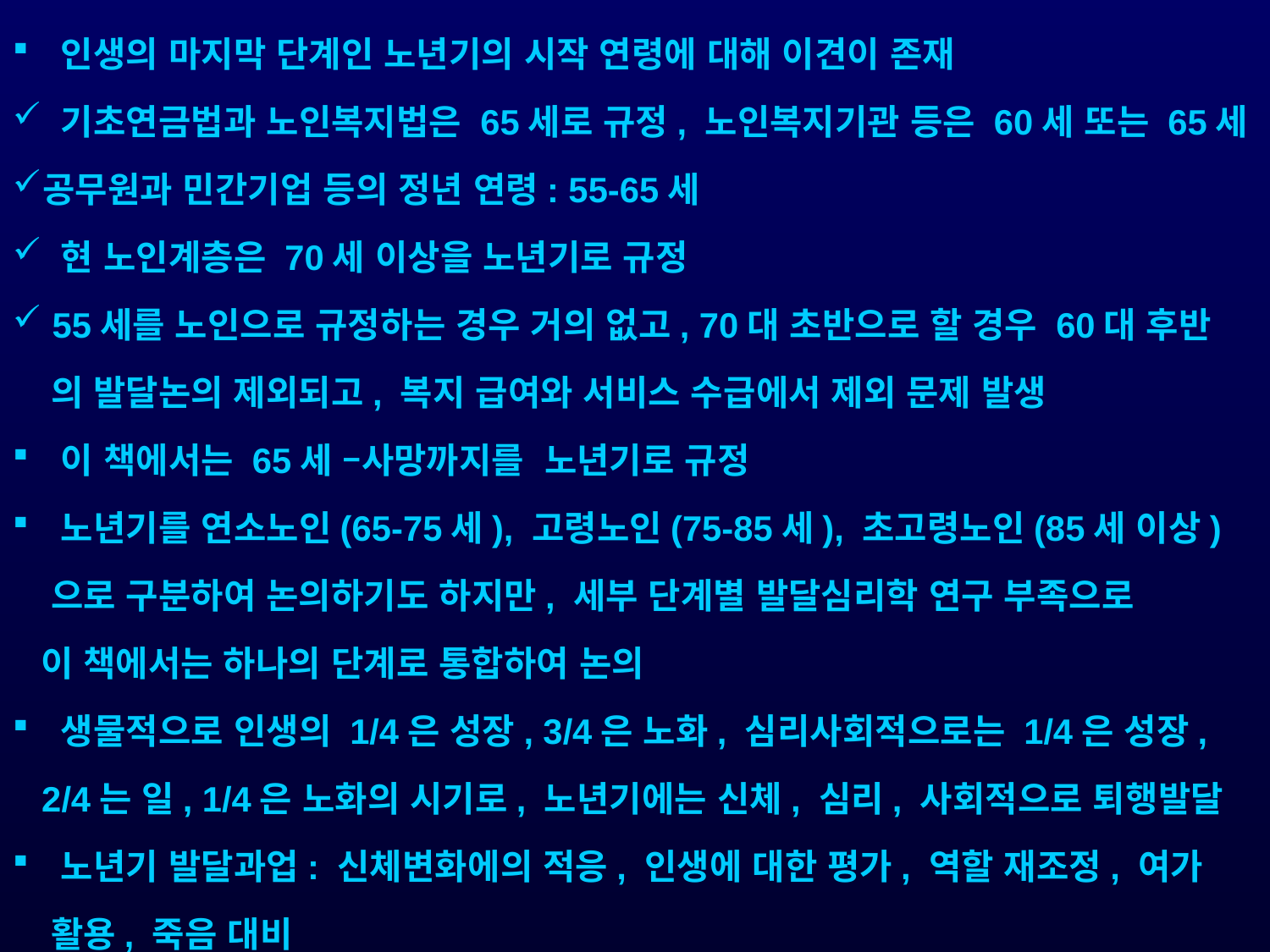

인생의 마지막 단계인 노년기의 시작 연령에 대해 이견이 존재
 기초연금법과 노인복지법은 65세로 규정, 노인복지기관 등은 60세 또는 65세
공무원과 민간기업 등의 정년 연령: 55-65세
 현 노인계층은 70세 이상을 노년기로 규정
 55세를 노인으로 규정하는 경우 거의 없고, 70대 초반으로 할 경우 60대 후반
   의 발달논의 제외되고, 복지 급여와 서비스 수급에서 제외 문제 발생
 이 책에서는 65세 –사망까지를  노년기로 규정
 노년기를 연소노인(65-75세), 고령노인(75-85세), 초고령노인(85세 이상)
   으로 구분하여 논의하기도 하지만, 세부 단계별 발달심리학 연구 부족으로
  이 책에서는 하나의 단계로 통합하여 논의
 생물적으로 인생의 1/4은 성장, 3/4은 노화, 심리사회적으로는 1/4은 성장,
   2/4는 일, 1/4은 노화의 시기로, 노년기에는 신체, 심리, 사회적으로 퇴행발달
 노년기 발달과업: 신체변화에의 적응, 인생에 대한 평가, 역할 재조정, 여가
   활용, 죽음 대비